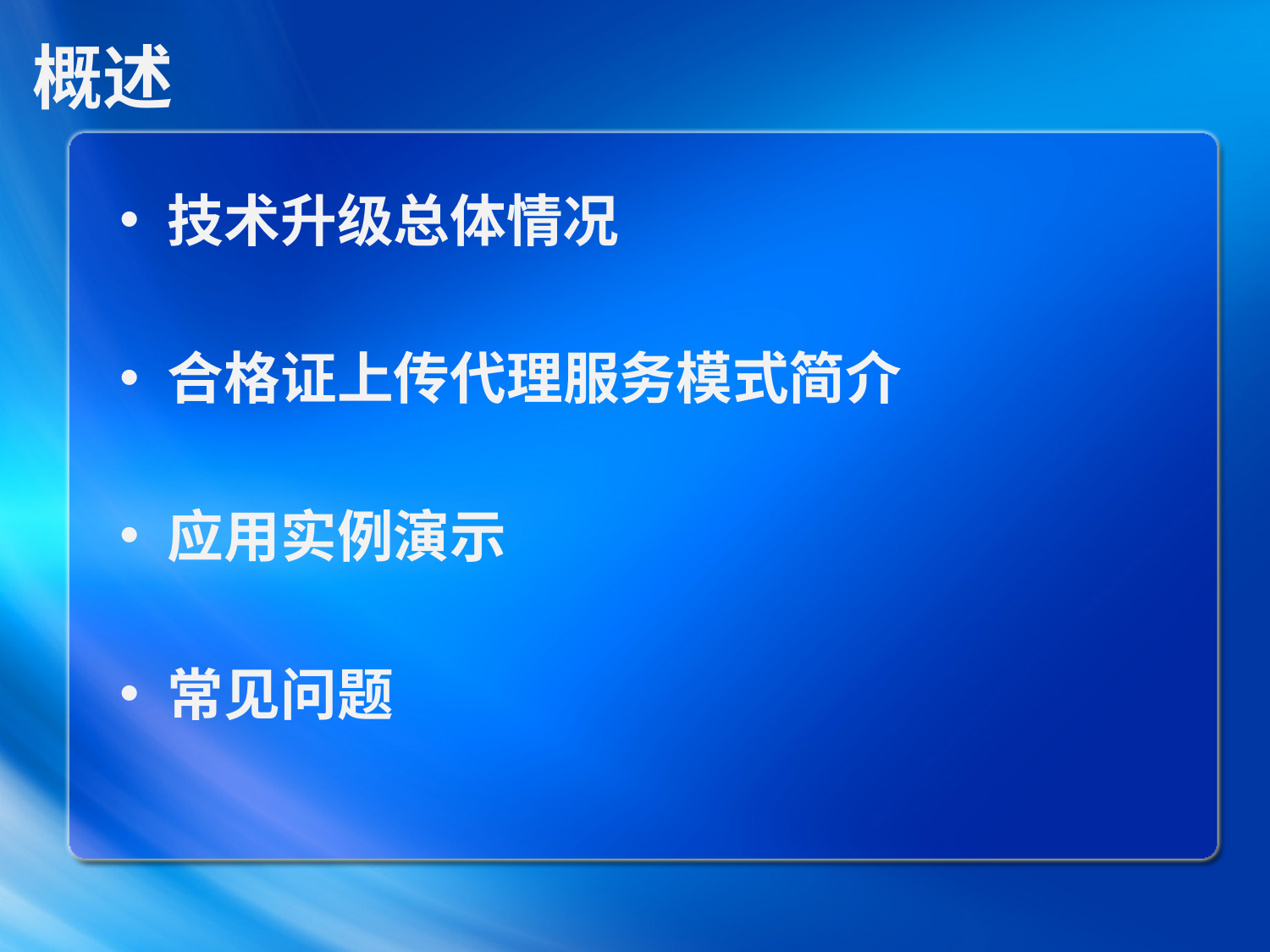

# 概述
技术升级总体情况

合格证上传代理服务模式简介

应用实例演示

常见问题